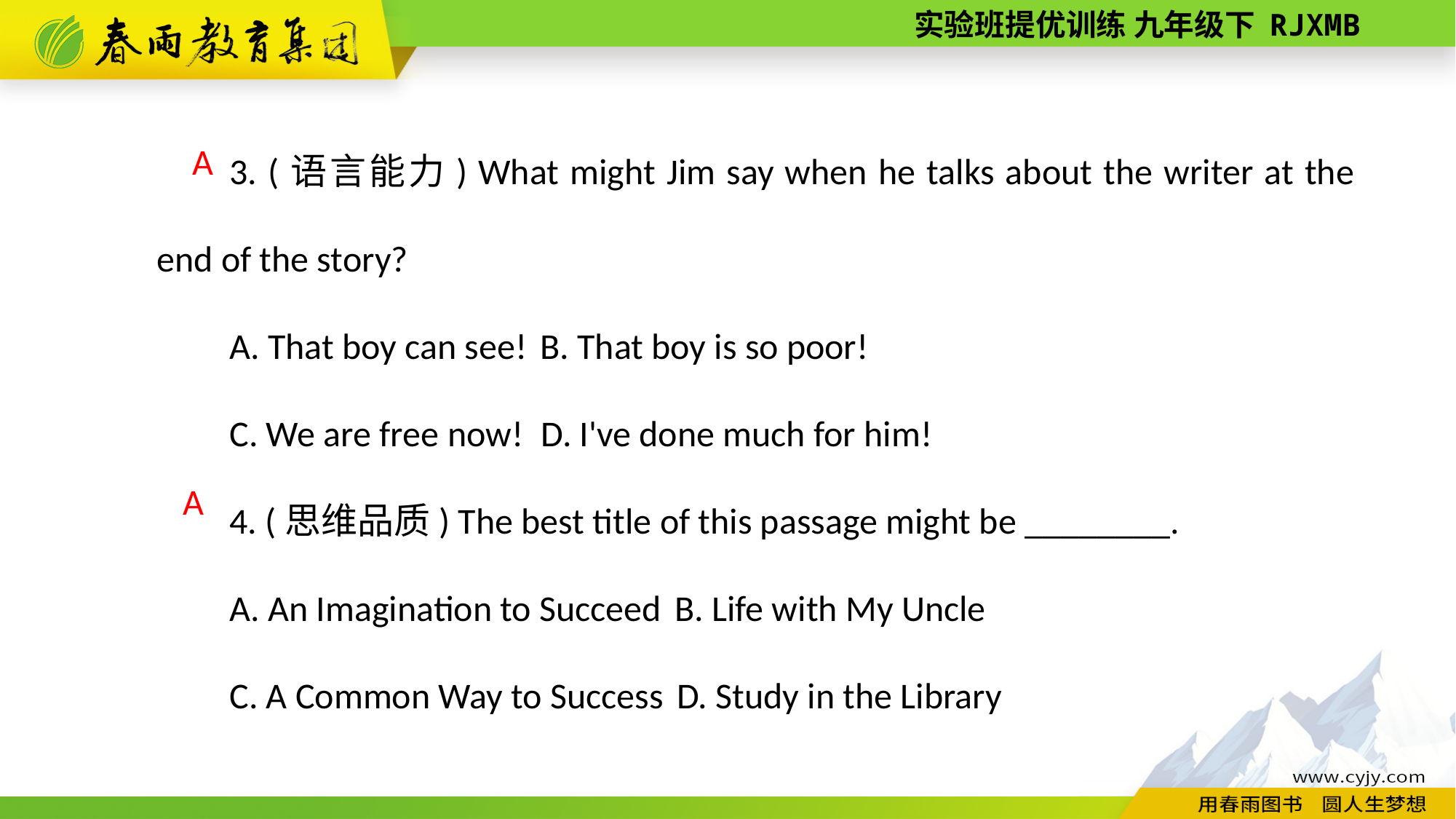

3. (语言能力) What might Jim say when he talks about the writer at the end of the story?
A. That boy can see!   B. That boy is so poor!
C. We are free now!    D. I've done much for him!
4. (思维品质) The best title of this passage might be ________.
A. An Imagination to Succeed   B. Life with My Uncle
C. A Common Way to Success   D. Study in the Library
A
A